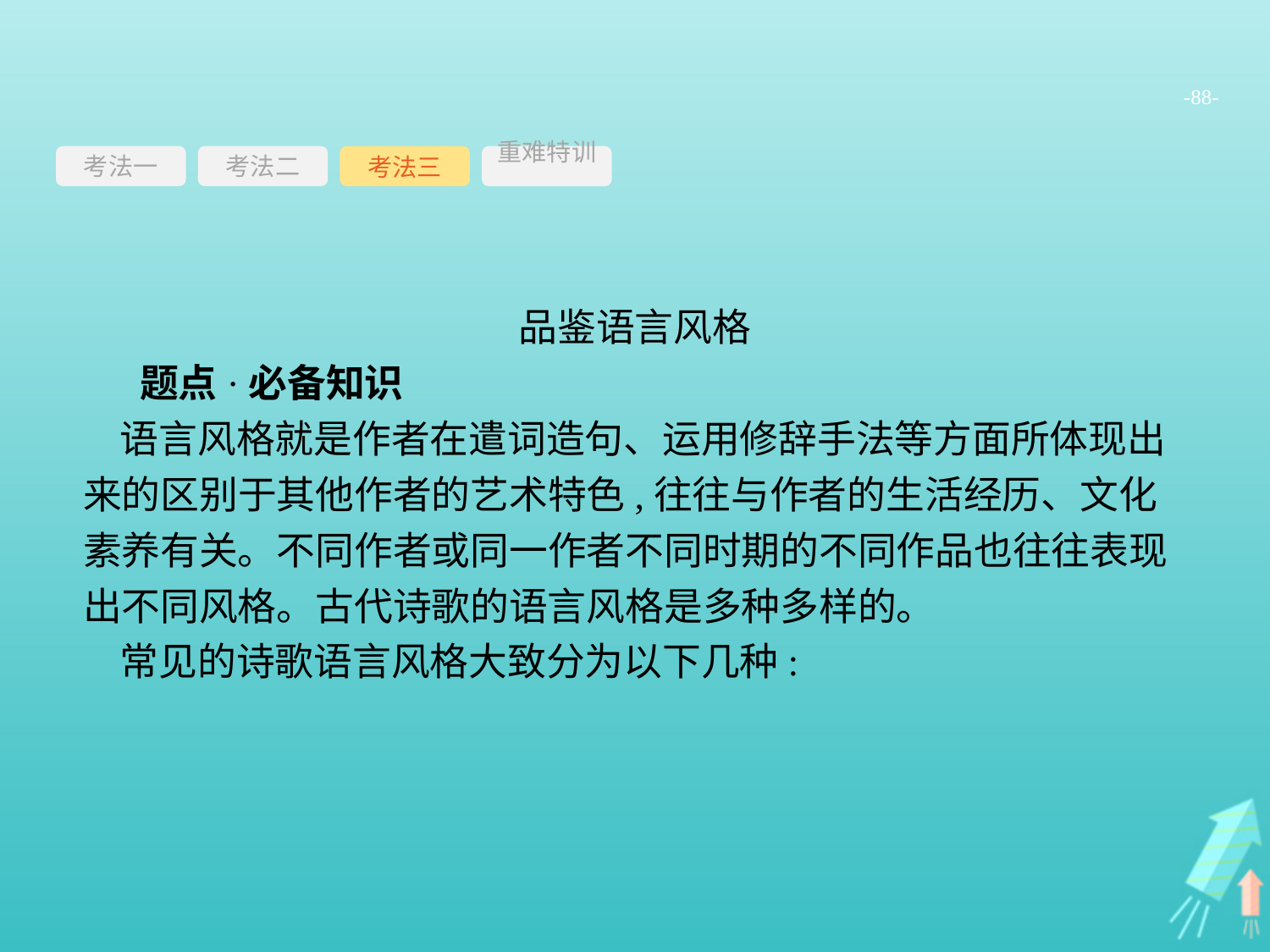

-88-
考法一
考法三
重难特训
考法二
品鉴语言风格
题点·必备知识
语言风格就是作者在遣词造句、运用修辞手法等方面所体现出来的区别于其他作者的艺术特色,往往与作者的生活经历、文化素养有关。不同作者或同一作者不同时期的不同作品也往往表现出不同风格。古代诗歌的语言风格是多种多样的。
常见的诗歌语言风格大致分为以下几种: